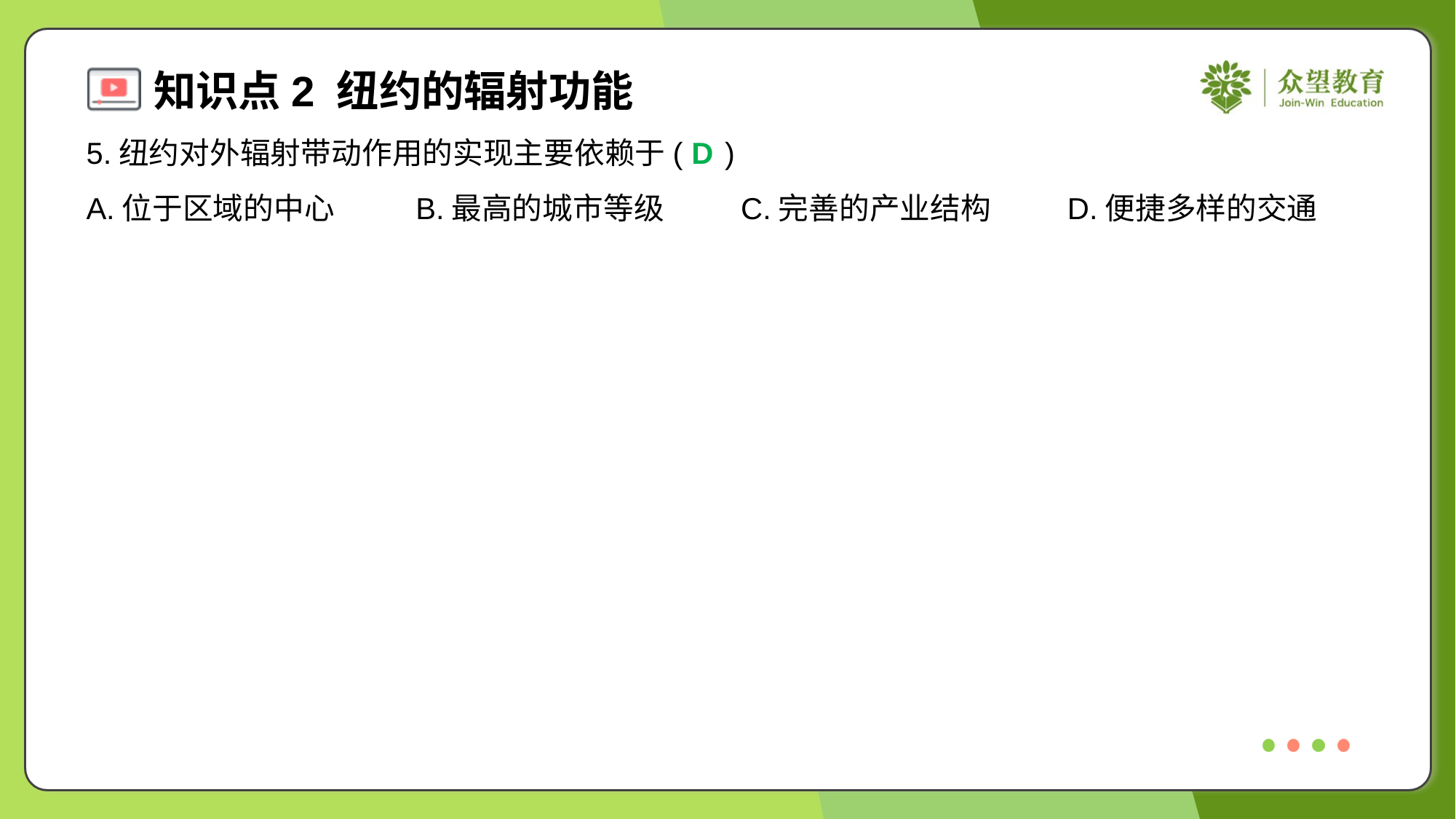

5.纽约对外辐射带动作用的实现主要依赖于(     )
D
A.位于区域的中心	B.最高的城市等级	C.完善的产业结构	D.便捷多样的交通